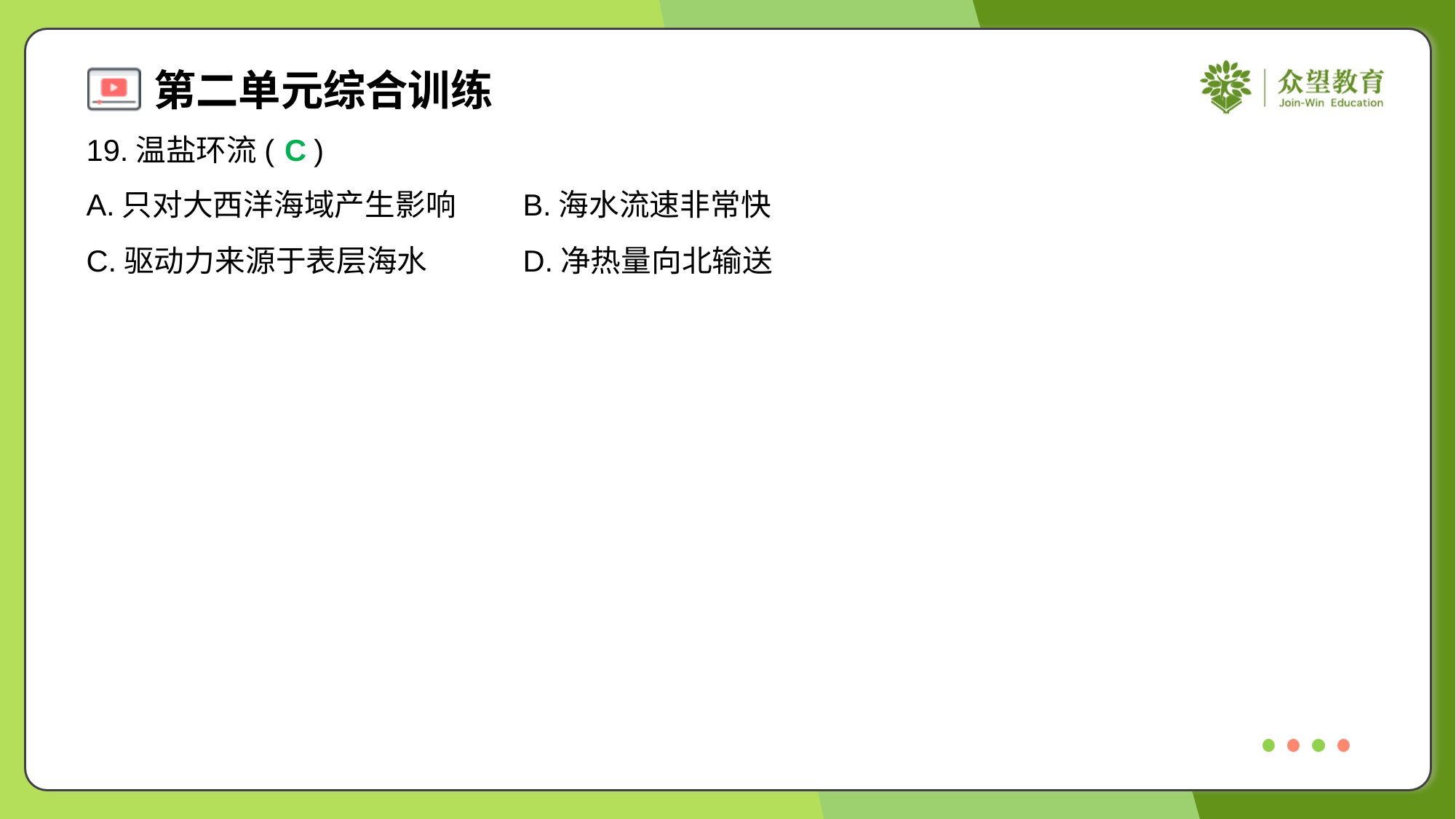

19.温盐环流(     )
C
A.只对大西洋海域产生影响	B.海水流速非常快
C.驱动力来源于表层海水	D.净热量向北输送